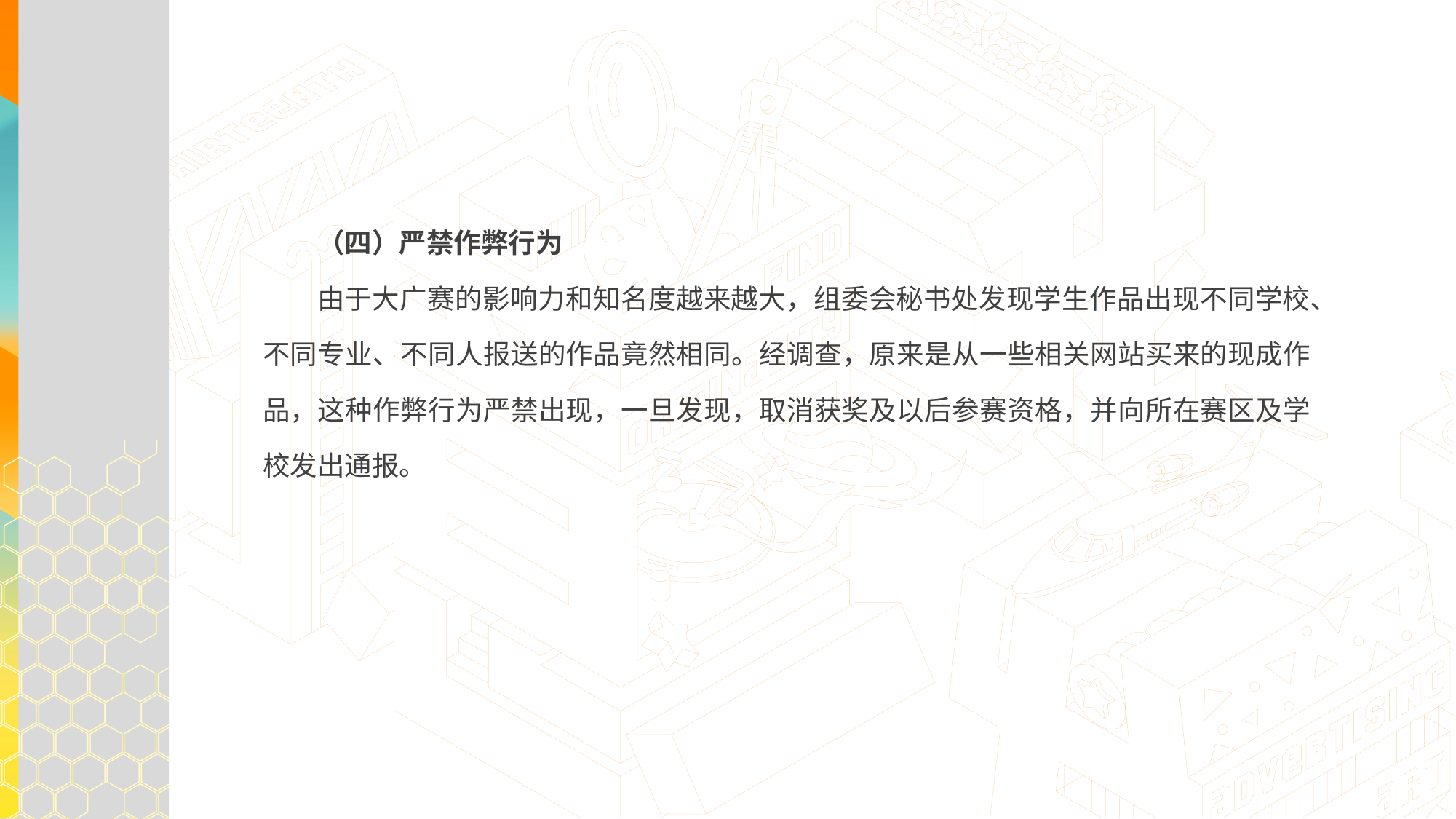

（四）严禁作弊行为
由于大广赛的影响力和知名度越来越大，组委会秘书处发现学生作品出现不同学校、不同专业、不同人报送的作品竟然相同。经调查，原来是从一些相关网站买来的现成作品，这种作弊行为严禁出现，一旦发现，取消获奖及以后参赛资格，并向所在赛区及学校发出通报。